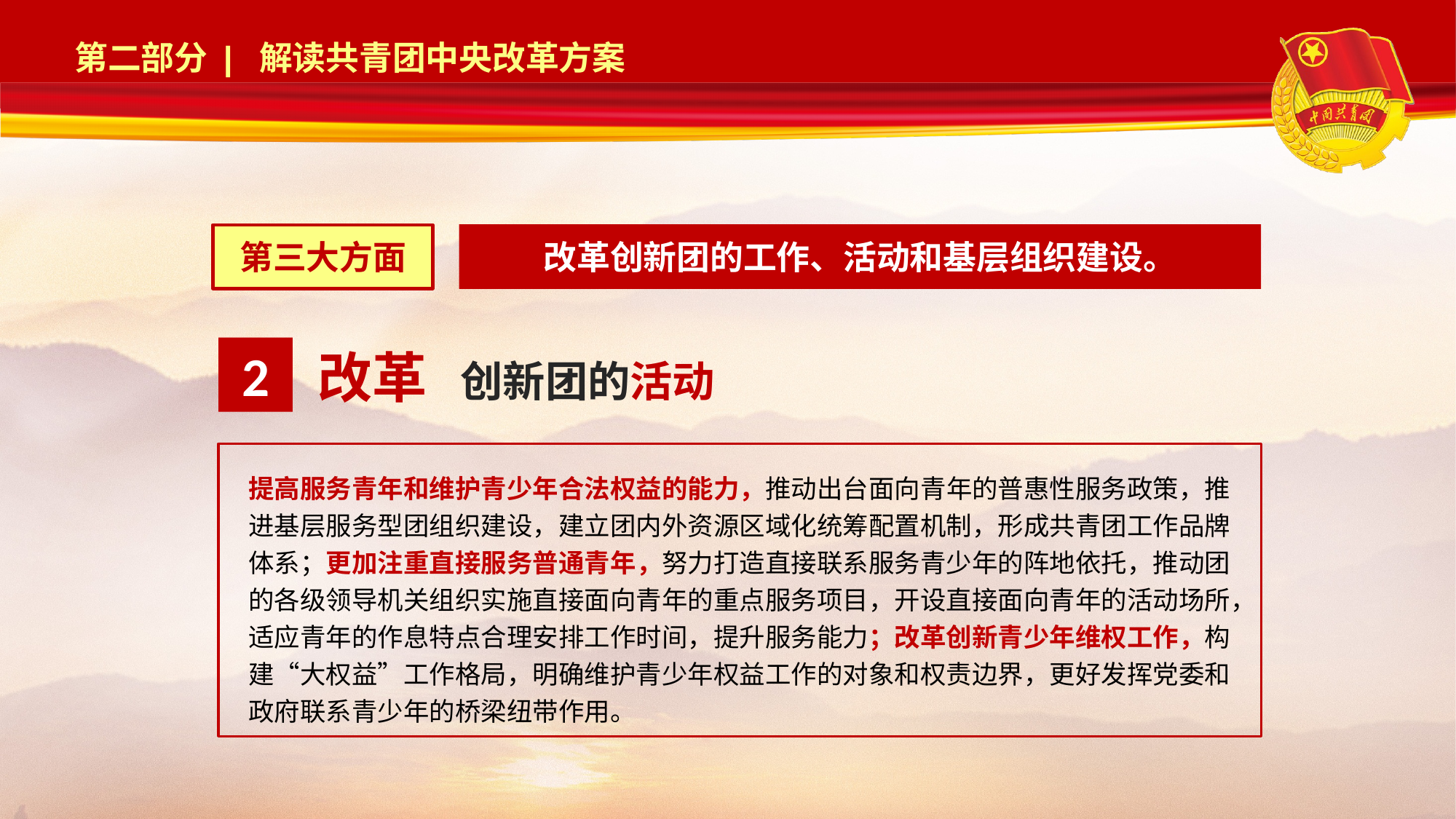

改革创新团的工作、活动和基层组织建设。
第三大方面
2
改革
创新团的活动

提高服务青年和维护青少年合法权益的能力，推动出台面向青年的普惠性服务政策，推进基层服务型团组织建设，建立团内外资源区域化统筹配置机制，形成共青团工作品牌体系；更加注重直接服务普通青年，努力打造直接联系服务青少年的阵地依托，推动团的各级领导机关组织实施直接面向青年的重点服务项目，开设直接面向青年的活动场所，适应青年的作息特点合理安排工作时间，提升服务能力；改革创新青少年维权工作，构建“大权益”工作格局，明确维护青少年权益工作的对象和权责边界，更好发挥党委和政府联系青少年的桥梁纽带作用。